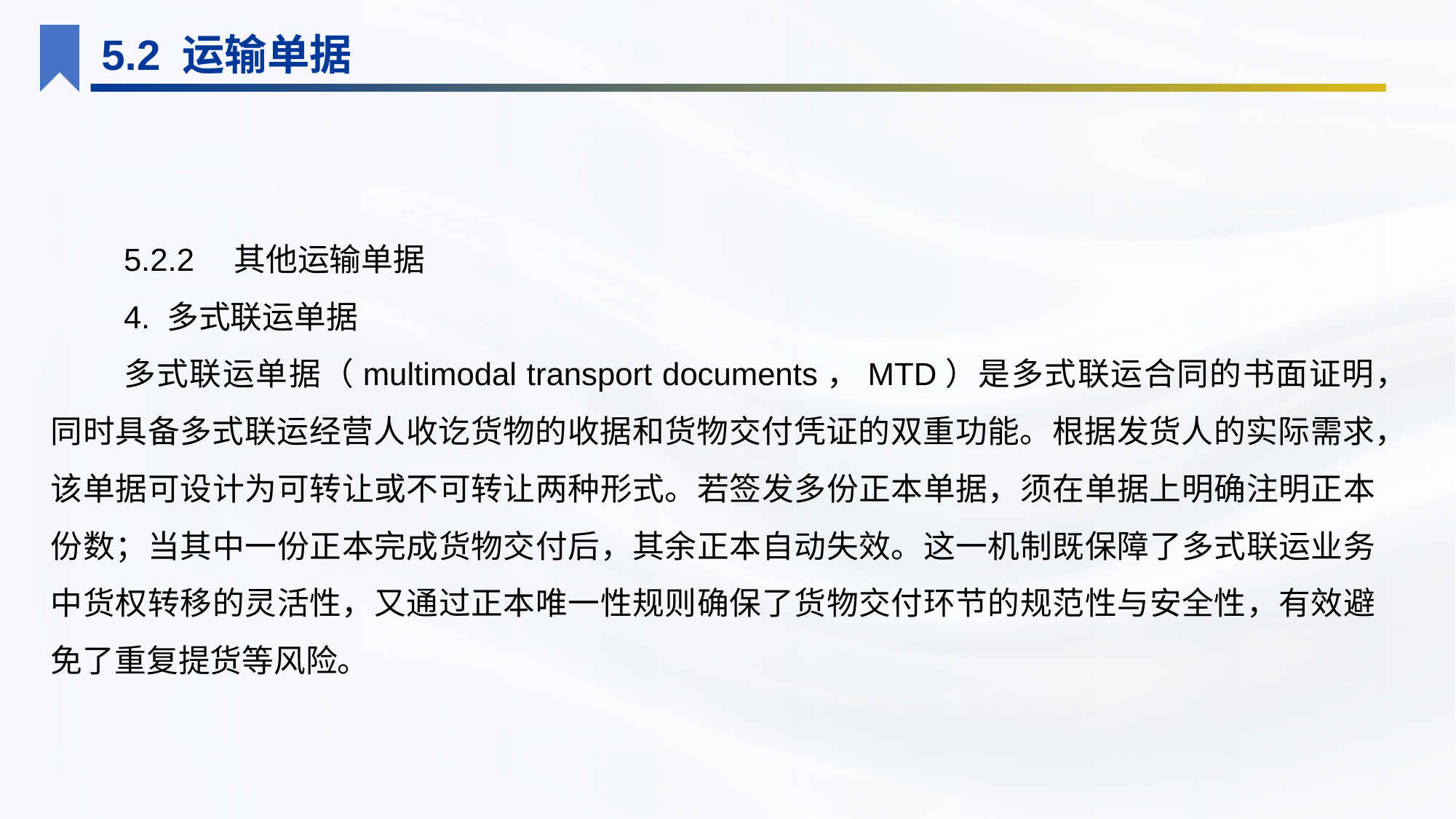

5.2 运输单据
5.2.2　其他运输单据
4. 多式联运单据
多式联运单据（multimodal transport documents，MTD）是多式联运合同的书面证明，同时具备多式联运经营人收讫货物的收据和货物交付凭证的双重功能。根据发货人的实际需求，该单据可设计为可转让或不可转让两种形式。若签发多份正本单据，须在单据上明确注明正本份数；当其中一份正本完成货物交付后，其余正本自动失效。这一机制既保障了多式联运业务中货权转移的灵活性，又通过正本唯一性规则确保了货物交付环节的规范性与安全性，有效避免了重复提货等风险。